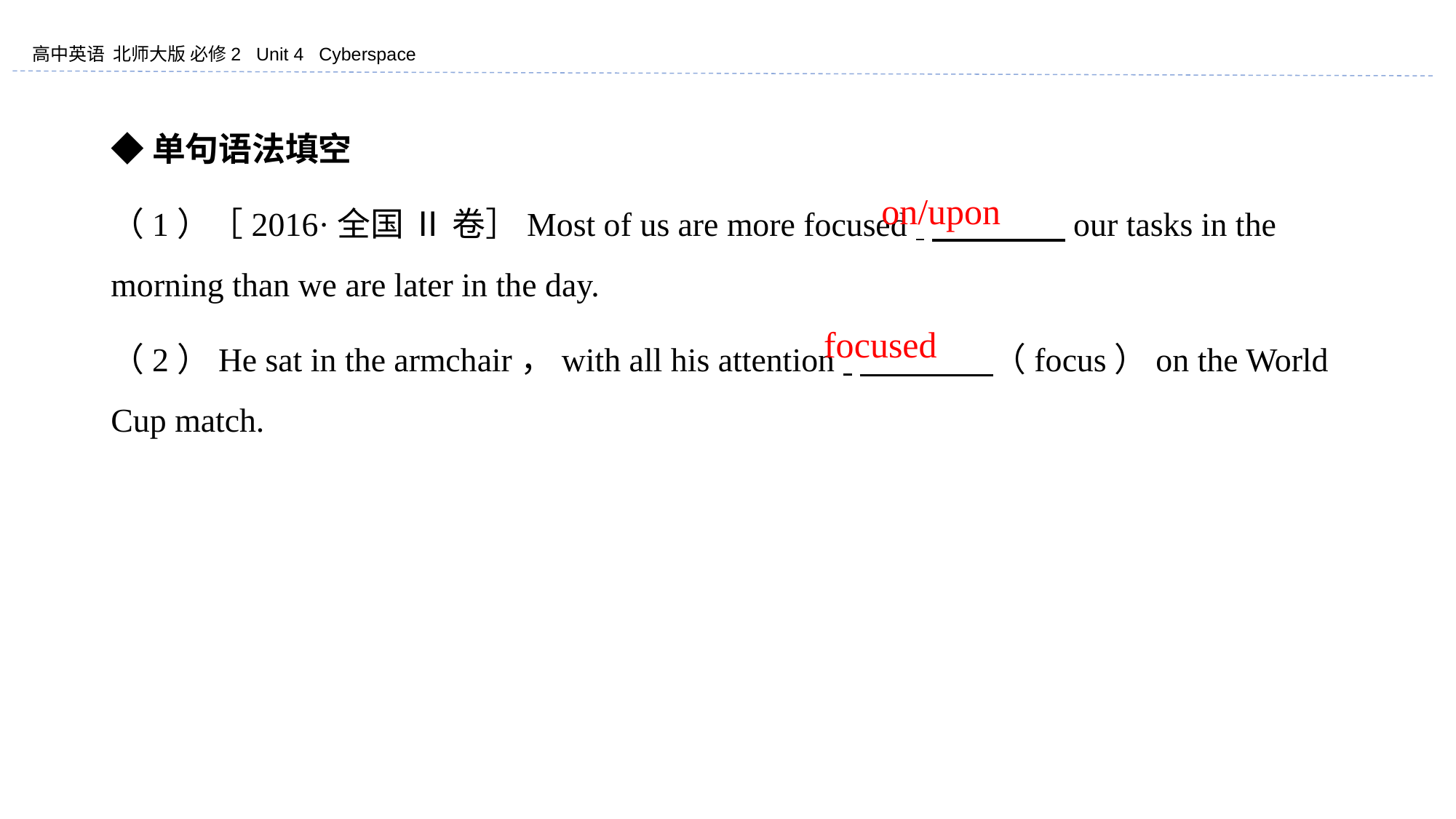

◆单句语法填空
（1）［2016·全国 Ⅱ 卷］Most of us are more focused  　　　　our tasks in the morning than we are later in the day.
（2）He sat in the armchair，with all his attention  　　　　（focus）on the World Cup match.

on/upon

focused